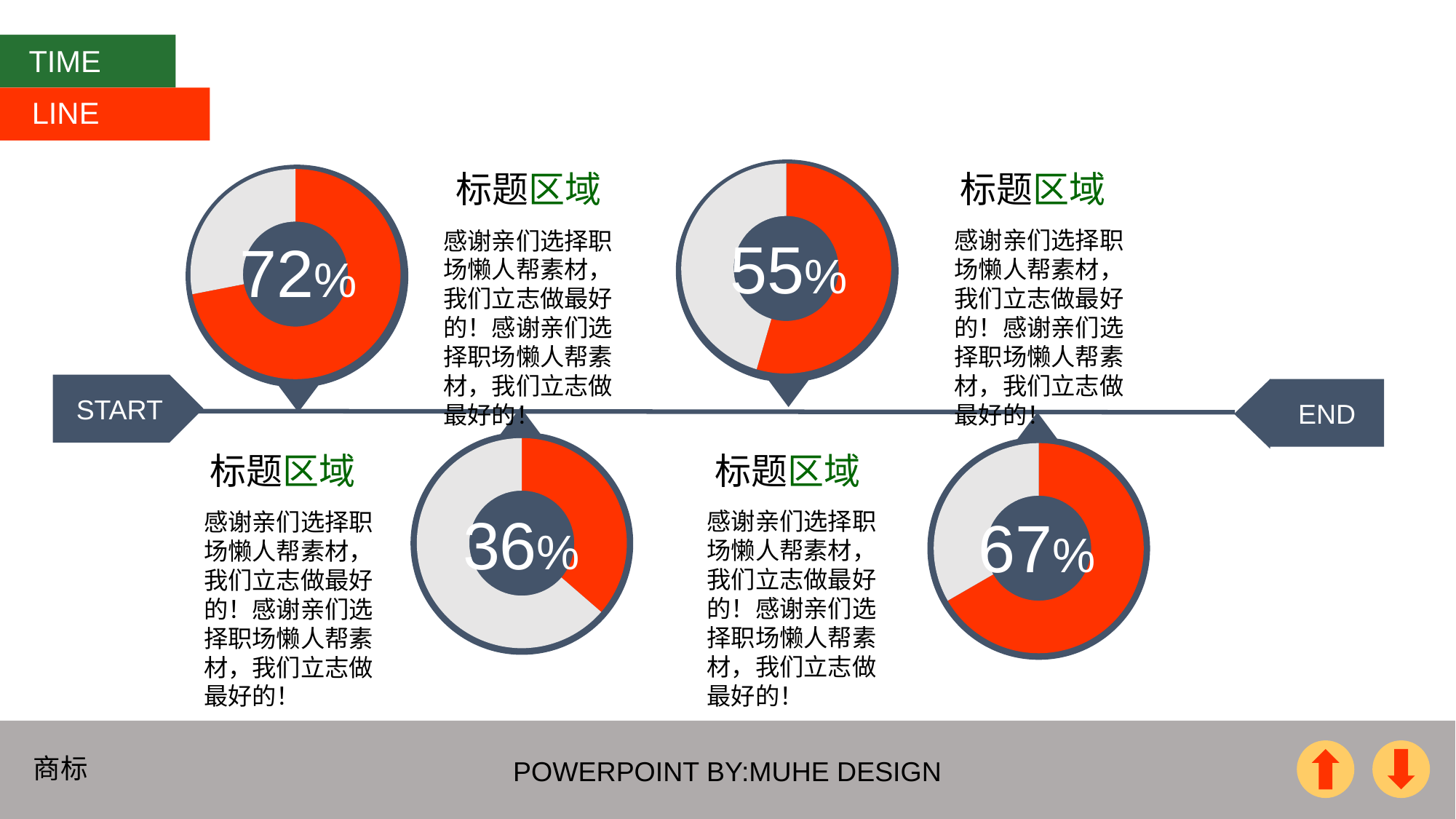

TIME
LINE

### Chart

| Category | 销售额 |
|---|---|
| 第一季度 | 6.0 |
| 第二季度 | 5.0 |
标题区域
标题区域

### Chart

| Category | 销售额 |
|---|---|
| 第一季度 | 8.200000000000001 |
| 第二季度 | 3.2 |
感谢亲们选择职场懒人帮素材，我们立志做最好的！感谢亲们选择职场懒人帮素材，我们立志做最好的！
感谢亲们选择职场懒人帮素材，我们立志做最好的！感谢亲们选择职场懒人帮素材，我们立志做最好的！
55%
72%
START
END

### Chart

| Category | 销售额 |
|---|---|
| 第一季度 | 4.0 |
| 第二季度 | 7.0 |

### Chart

| Category | 销售额 |
|---|---|
| 第一季度 | 8.0 |
| 第二季度 | 4.0 |
标题区域
标题区域
36%
67%
感谢亲们选择职场懒人帮素材，我们立志做最好的！感谢亲们选择职场懒人帮素材，我们立志做最好的！
感谢亲们选择职场懒人帮素材，我们立志做最好的！感谢亲们选择职场懒人帮素材，我们立志做最好的！